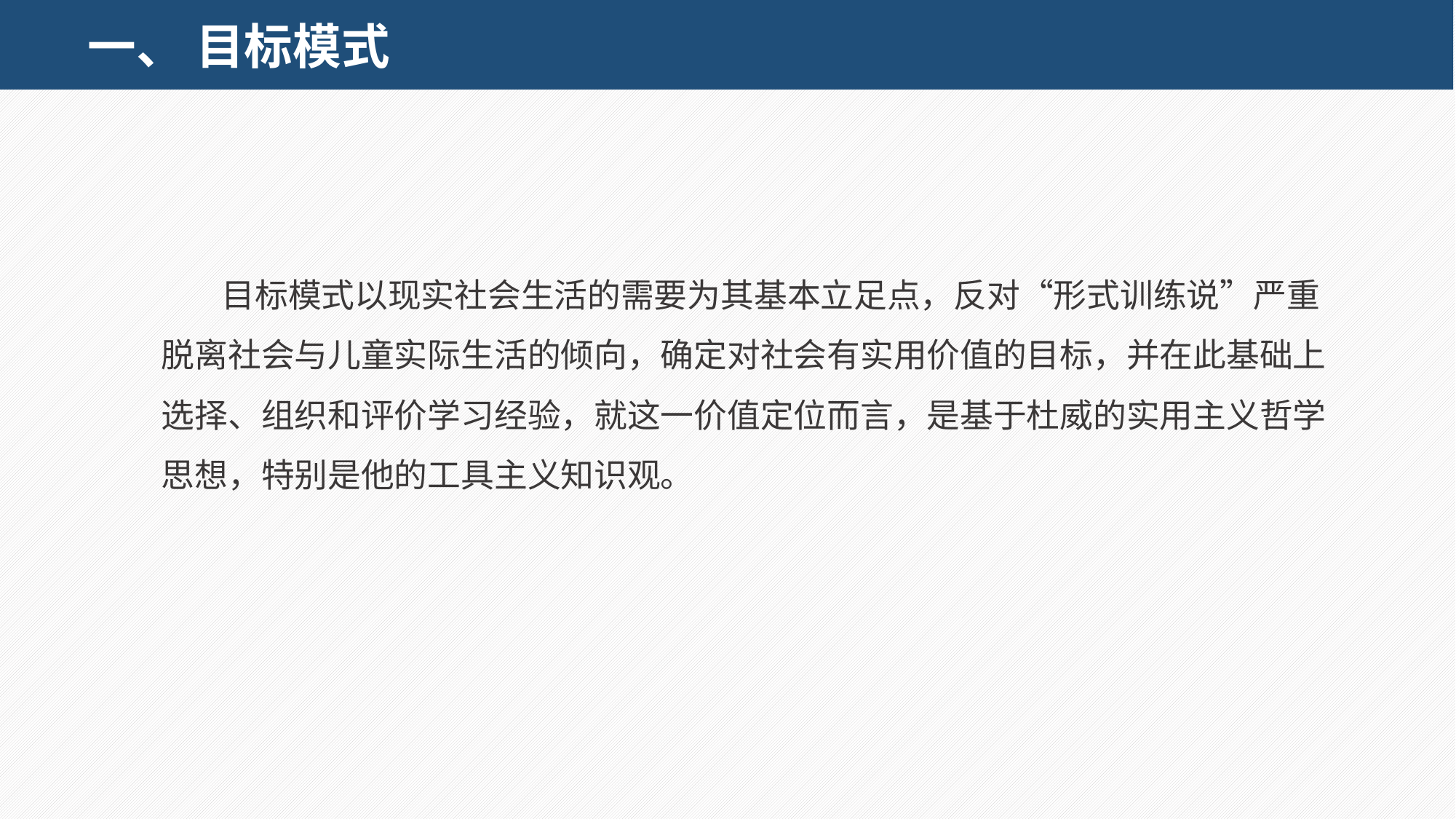

一、 目标模式
       目标模式以现实社会生活的需要为其基本立足点，反对“形式训练说”严重脱离社会与儿童实际生活的倾向，确定对社会有实用价值的目标，并在此基础上选择、组织和评价学习经验，就这一价值定位而言，是基于杜威的实用主义哲学思想，特别是他的工具主义知识观。